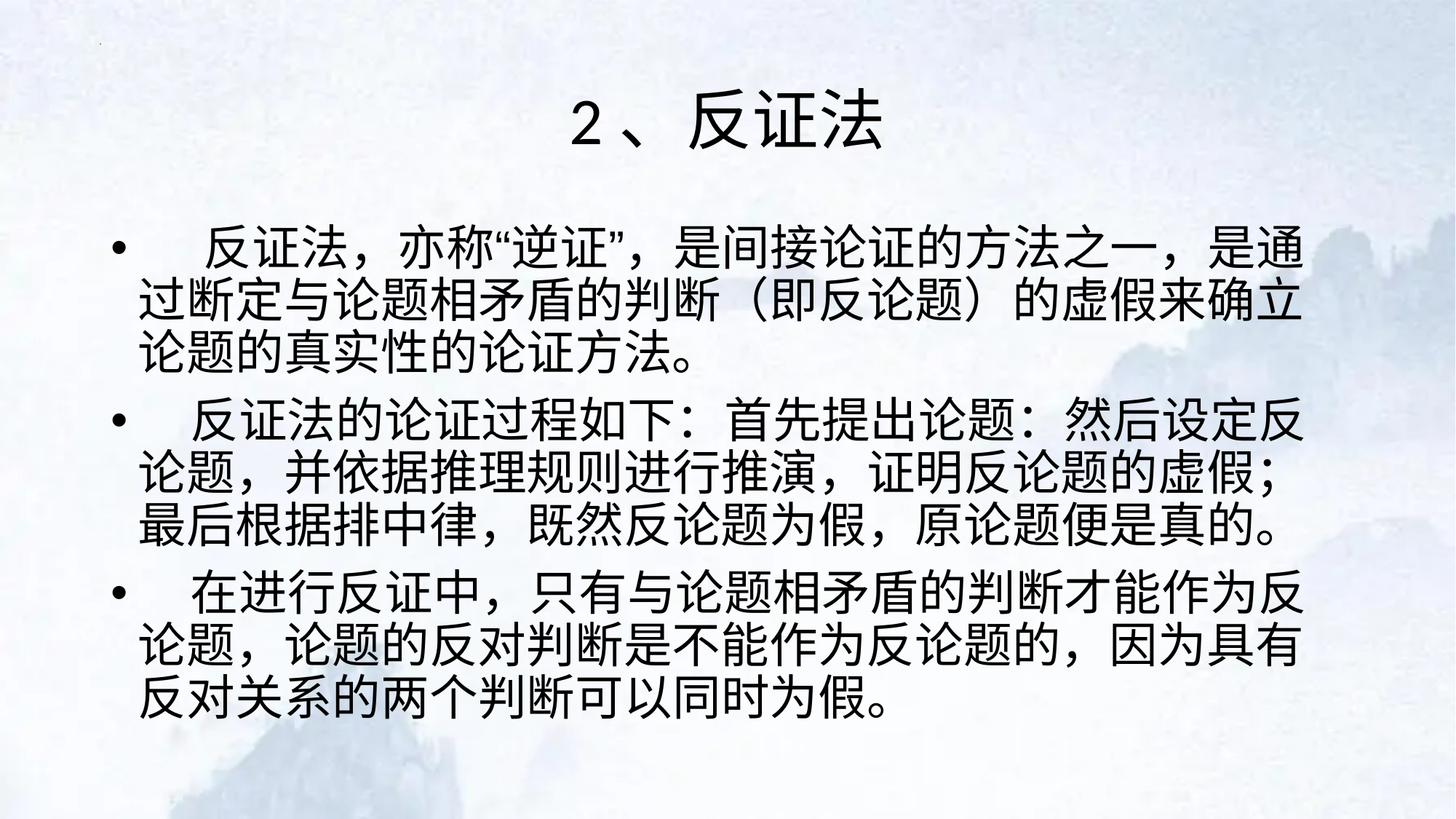

# 2、反证法
    反证法，亦称“逆证”，是间接论证的方法之一，是通过断定与论题相矛盾的判断（即反论题）的虚假来确立论题的真实性的论证方法。
   反证法的论证过程如下：首先提出论题：然后设定反论题，并依据推理规则进行推演，证明反论题的虚假；最后根据排中律，既然反论题为假，原论题便是真的。
   在进行反证中，只有与论题相矛盾的判断才能作为反论题，论题的反对判断是不能作为反论题的，因为具有反对关系的两个判断可以同时为假。